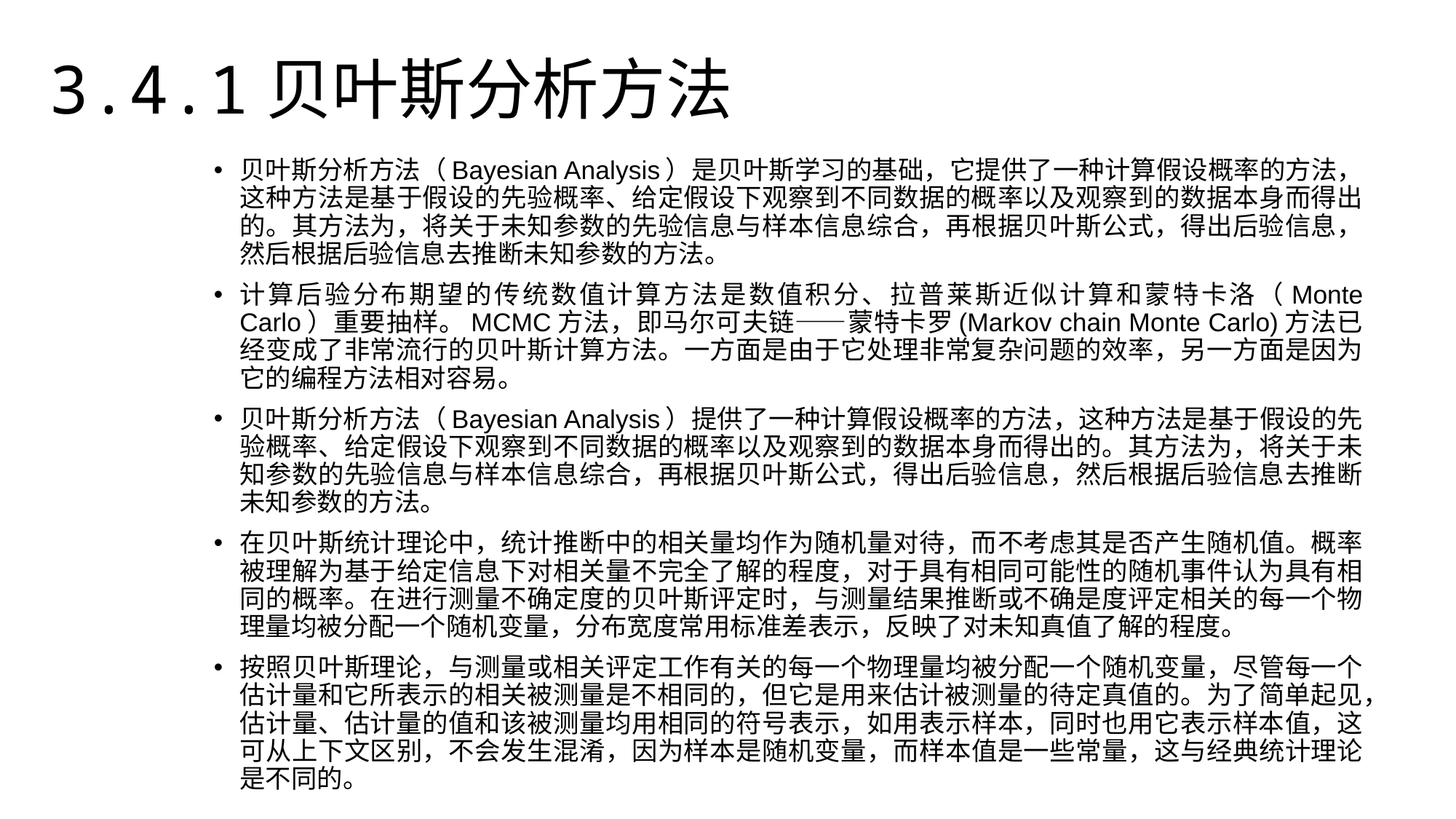

3.4.1贝叶斯分析方法
贝叶斯分析方法（Bayesian Analysis）是贝叶斯学习的基础，它提供了一种计算假设概率的方法，这种方法是基于假设的先验概率、给定假设下观察到不同数据的概率以及观察到的数据本身而得出的。其方法为，将关于未知参数的先验信息与样本信息综合，再根据贝叶斯公式，得出后验信息，然后根据后验信息去推断未知参数的方法。
计算后验分布期望的传统数值计算方法是数值积分、拉普莱斯近似计算和蒙特卡洛（Monte Carlo）重要抽样。MCMC方法，即马尔可夫链——蒙特卡罗(Markov chain Monte Carlo)方法已经变成了非常流行的贝叶斯计算方法。一方面是由于它处理非常复杂问题的效率，另一方面是因为它的编程方法相对容易。
贝叶斯分析方法（Bayesian Analysis）提供了一种计算假设概率的方法，这种方法是基于假设的先验概率、给定假设下观察到不同数据的概率以及观察到的数据本身而得出的。其方法为，将关于未知参数的先验信息与样本信息综合，再根据贝叶斯公式，得出后验信息，然后根据后验信息去推断未知参数的方法。
在贝叶斯统计理论中，统计推断中的相关量均作为随机量对待，而不考虑其是否产生随机值。概率被理解为基于给定信息下对相关量不完全了解的程度，对于具有相同可能性的随机事件认为具有相同的概率。在进行测量不确定度的贝叶斯评定时，与测量结果推断或不确是度评定相关的每一个物理量均被分配一个随机变量，分布宽度常用标准差表示，反映了对未知真值了解的程度。
按照贝叶斯理论，与测量或相关评定工作有关的每一个物理量均被分配一个随机变量，尽管每一个估计量和它所表示的相关被测量是不相同的，但它是用来估计被测量的待定真值的。为了简单起见，估计量、估计量的值和该被测量均用相同的符号表示，如用表示样本，同时也用它表示样本值，这可从上下文区别，不会发生混淆，因为样本是随机变量，而样本值是一些常量，这与经典统计理论是不同的。